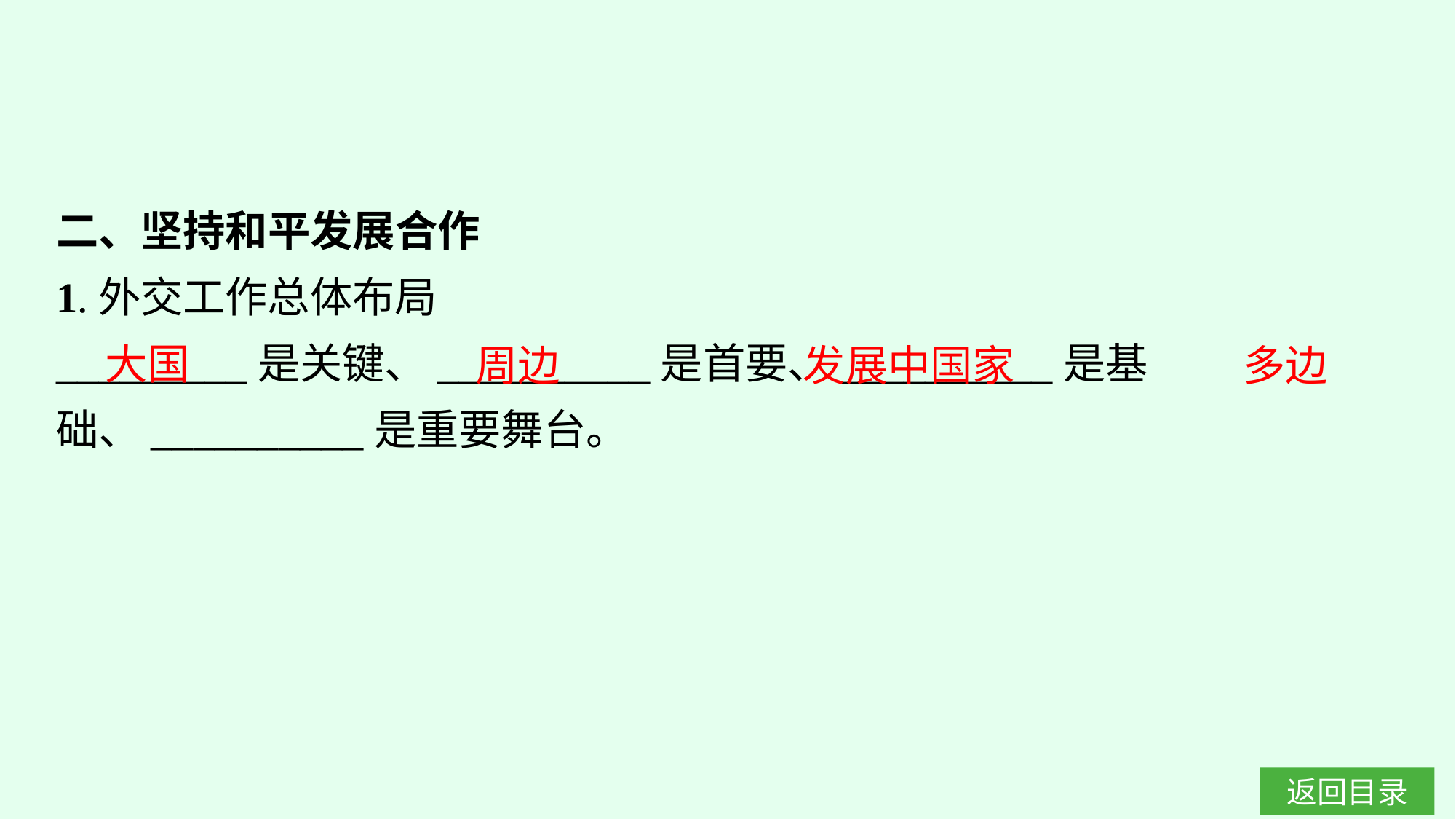

二、坚持和平发展合作
1.外交工作总体布局
_________是关键、__________是首要、__________是基础、__________是重要舞台。
大国
多边
周边
发展中国家